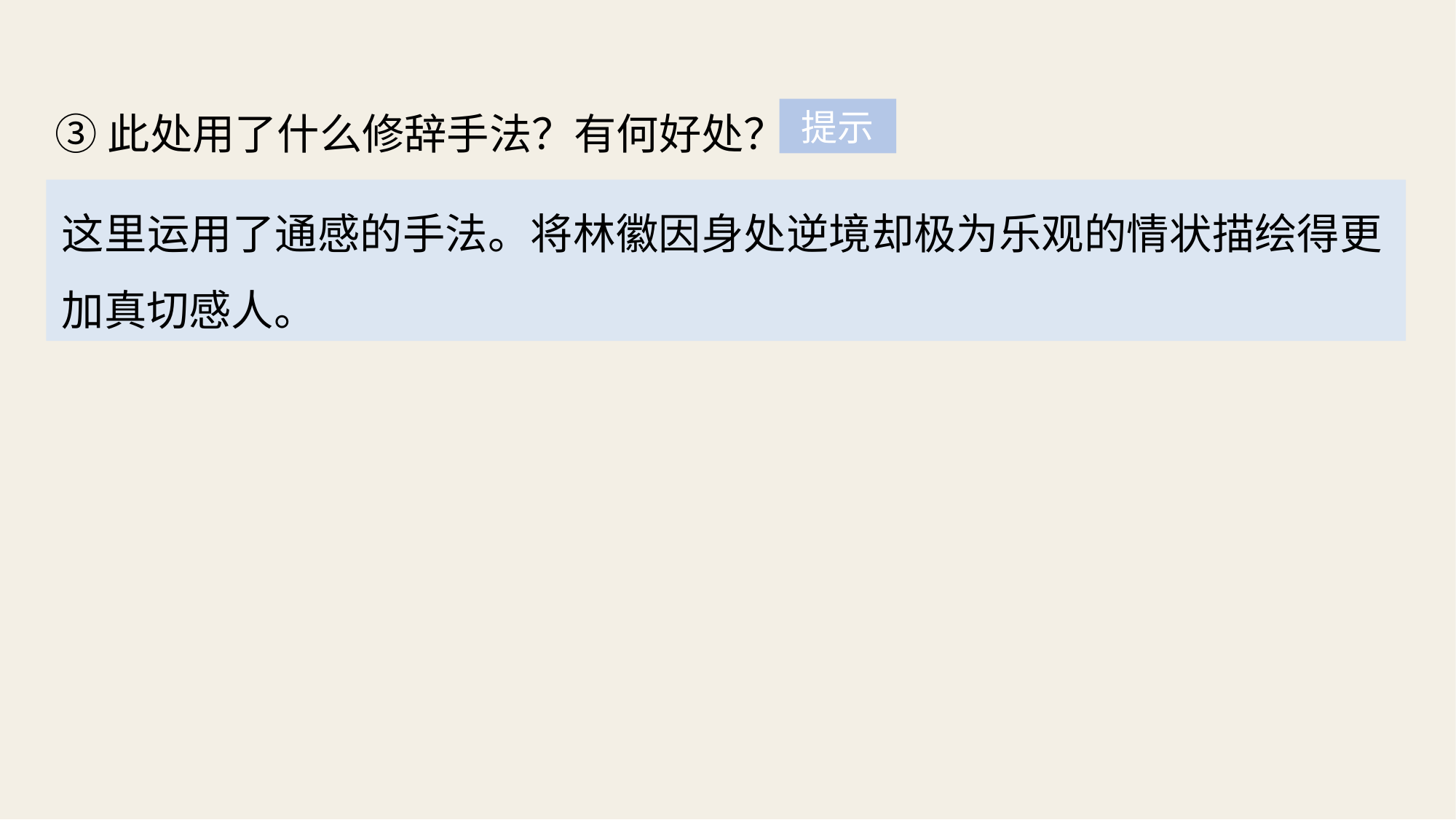

③此处用了什么修辞手法？有何好处？
提示
这里运用了通感的手法。将林徽因身处逆境却极为乐观的情状描绘得更加真切感人。